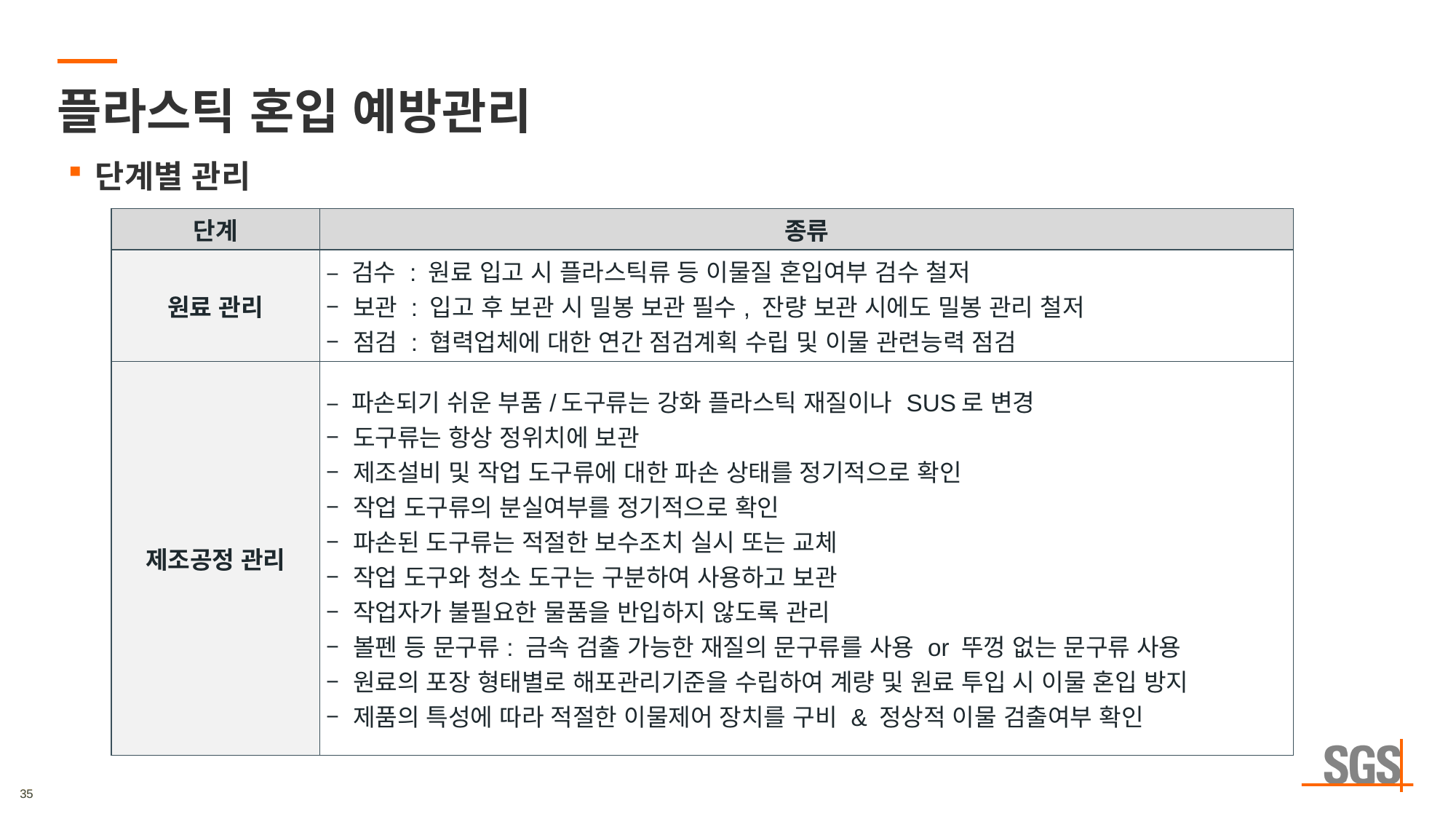

# 플라스틱 혼입 예방관리
단계별 관리
| 단계 | 종류 |
| --- | --- |
| 원료 관리 | – 검수 : 원료 입고 시 플라스틱류 등 이물질 혼입여부 검수 철저 – 보관 : 입고 후 보관 시 밀봉 보관 필수, 잔량 보관 시에도 밀봉 관리 철저 – 점검 : 협력업체에 대한 연간 점검계획 수립 및 이물 관련능력 점검 |
| 제조공정 관리 | – 파손되기 쉬운 부품/도구류는 강화 플라스틱 재질이나 SUS로 변경 – 도구류는 항상 정위치에 보관 – 제조설비 및 작업 도구류에 대한 파손 상태를 정기적으로 확인 – 작업 도구류의 분실여부를 정기적으로 확인 – 파손된 도구류는 적절한 보수조치 실시 또는 교체 – 작업 도구와 청소 도구는 구분하여 사용하고 보관 – 작업자가 불필요한 물품을 반입하지 않도록 관리 – 볼펜 등 문구류: 금속 검출 가능한 재질의 문구류를 사용 or 뚜껑 없는 문구류 사용 – 원료의 포장 형태별로 해포관리기준을 수립하여 계량 및 원료 투입 시 이물 혼입 방지 – 제품의 특성에 따라 적절한 이물제어 장치를 구비 & 정상적 이물 검출여부 확인 |